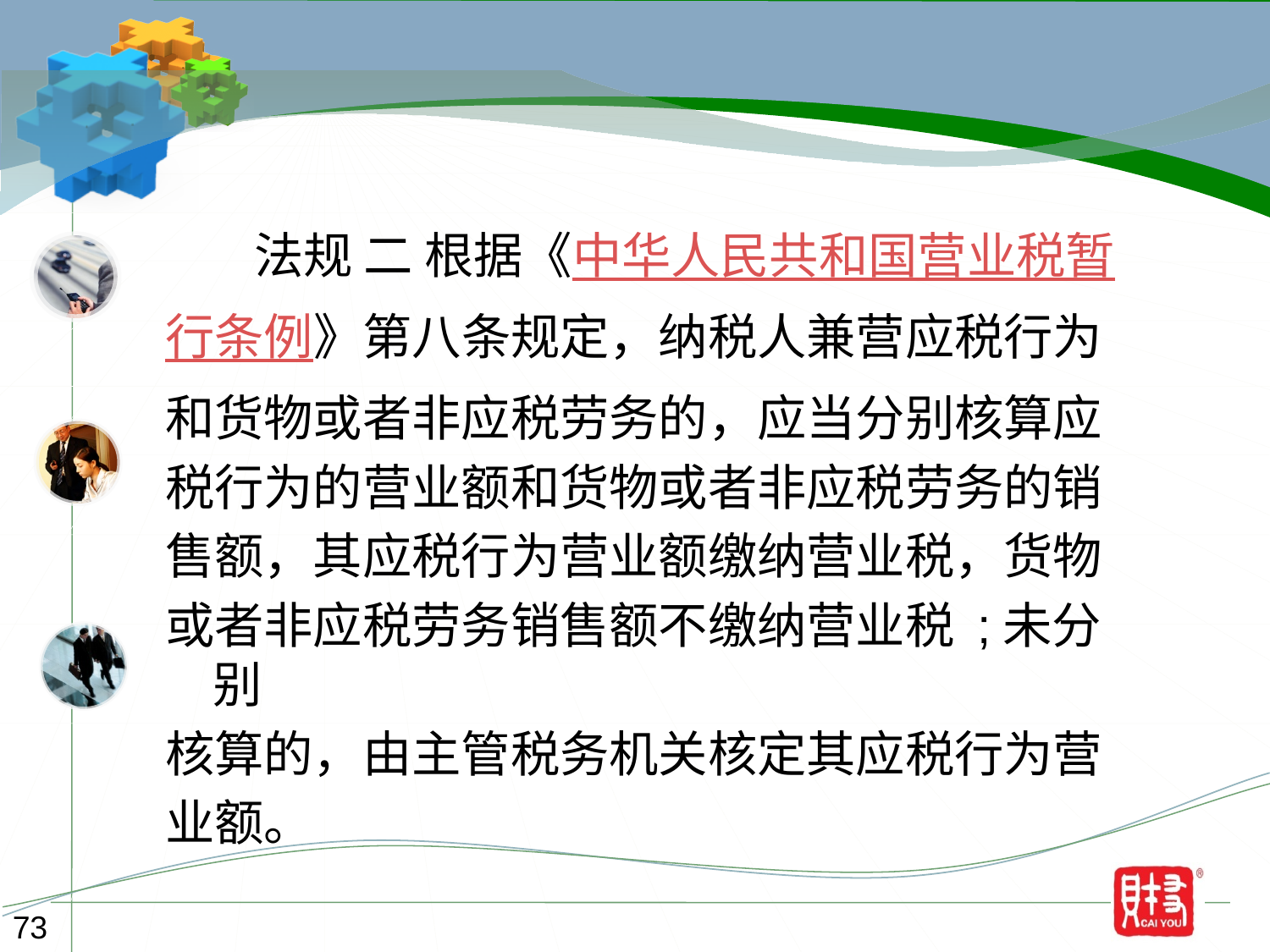

法规 二 根据《中华人民共和国营业税暂
行条例》第八条规定，纳税人兼营应税行为
和货物或者非应税劳务的，应当分别核算应
税行为的营业额和货物或者非应税劳务的销
售额，其应税行为营业额缴纳营业税，货物
或者非应税劳务销售额不缴纳营业税 ;未分别
核算的，由主管税务机关核定其应税行为营
业额。

73